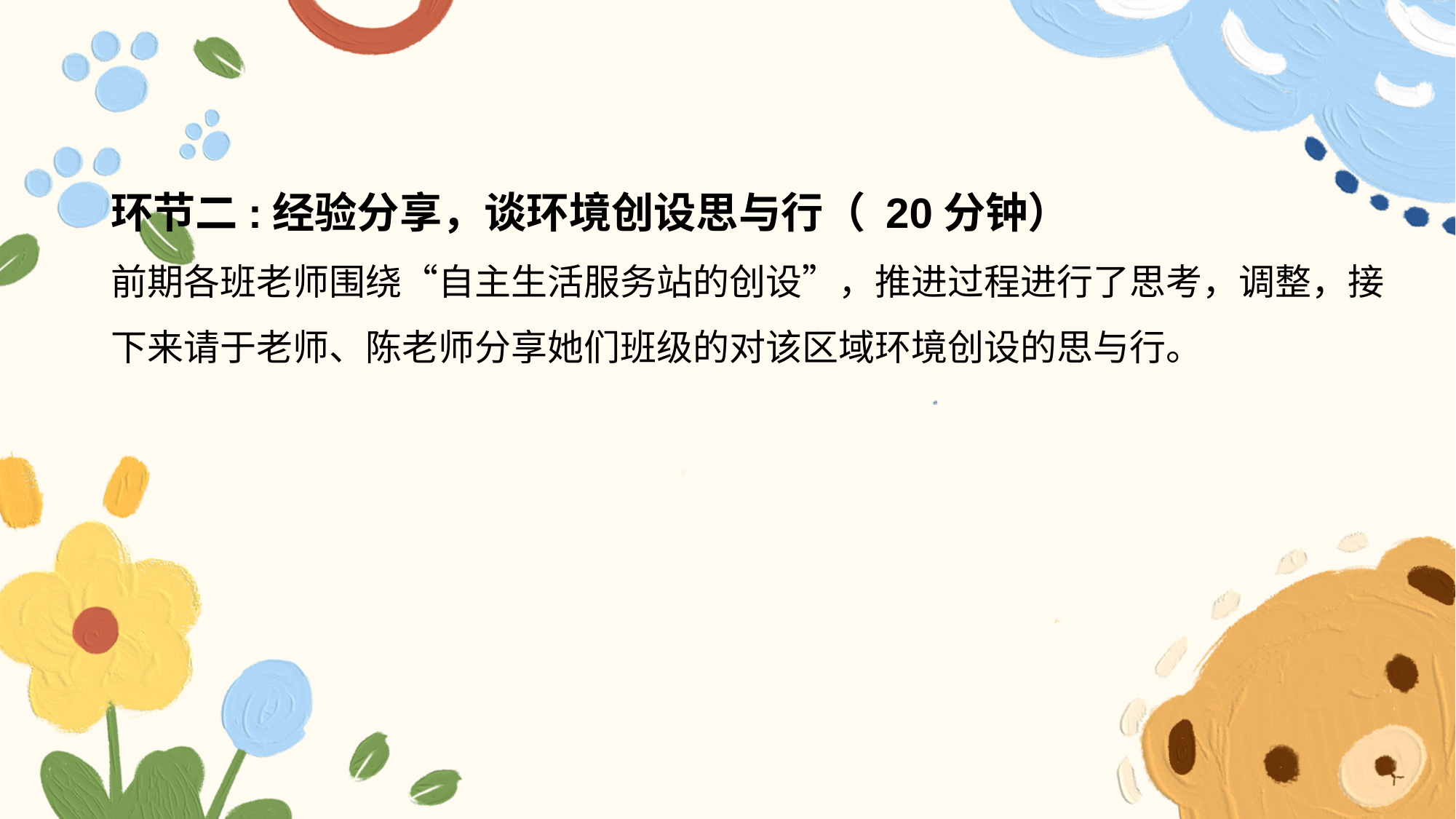

环节二:经验分享，谈环境创设思与行（ 20分钟）
前期各班老师围绕“自主生活服务站的创设”，推进过程进行了思考，调整，接下来请于老师、陈老师分享她们班级的对该区域环境创设的思与行。